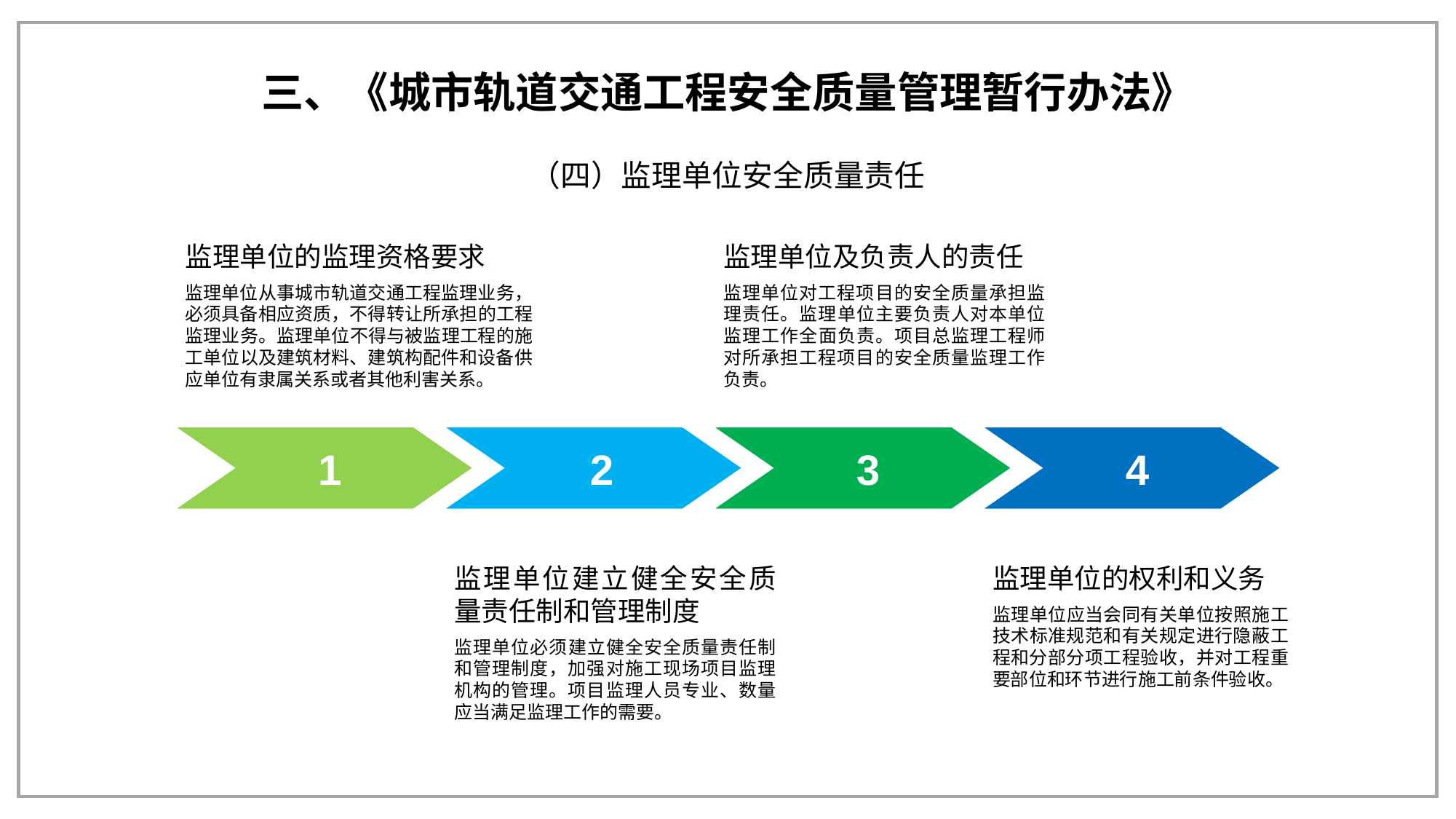

三、《城市轨道交通工程安全质量管理暂行办法》
（四）监理单位安全质量责任
监理单位的监理资格要求
监理单位从事城市轨道交通工程监理业务，必须具备相应资质，不得转让所承担的工程监理业务。监理单位不得与被监理工程的施工单位以及建筑材料、建筑构配件和设备供应单位有隶属关系或者其他利害关系。
监理单位及负责人的责任
监理单位对工程项目的安全质量承担监理责任。监理单位主要负责人对本单位监理工作全面负责。项目总监理工程师对所承担工程项目的安全质量监理工作负责。
1
2
3
4
监理单位建立健全安全质量责任制和管理制度
监理单位必须建立健全安全质量责任制和管理制度，加强对施工现场项目监理机构的管理。项目监理人员专业、数量应当满足监理工作的需要。
监理单位的权利和义务
监理单位应当会同有关单位按照施工技术标准规范和有关规定进行隐蔽工程和分部分项工程验收，并对工程重要部位和环节进行施工前条件验收。